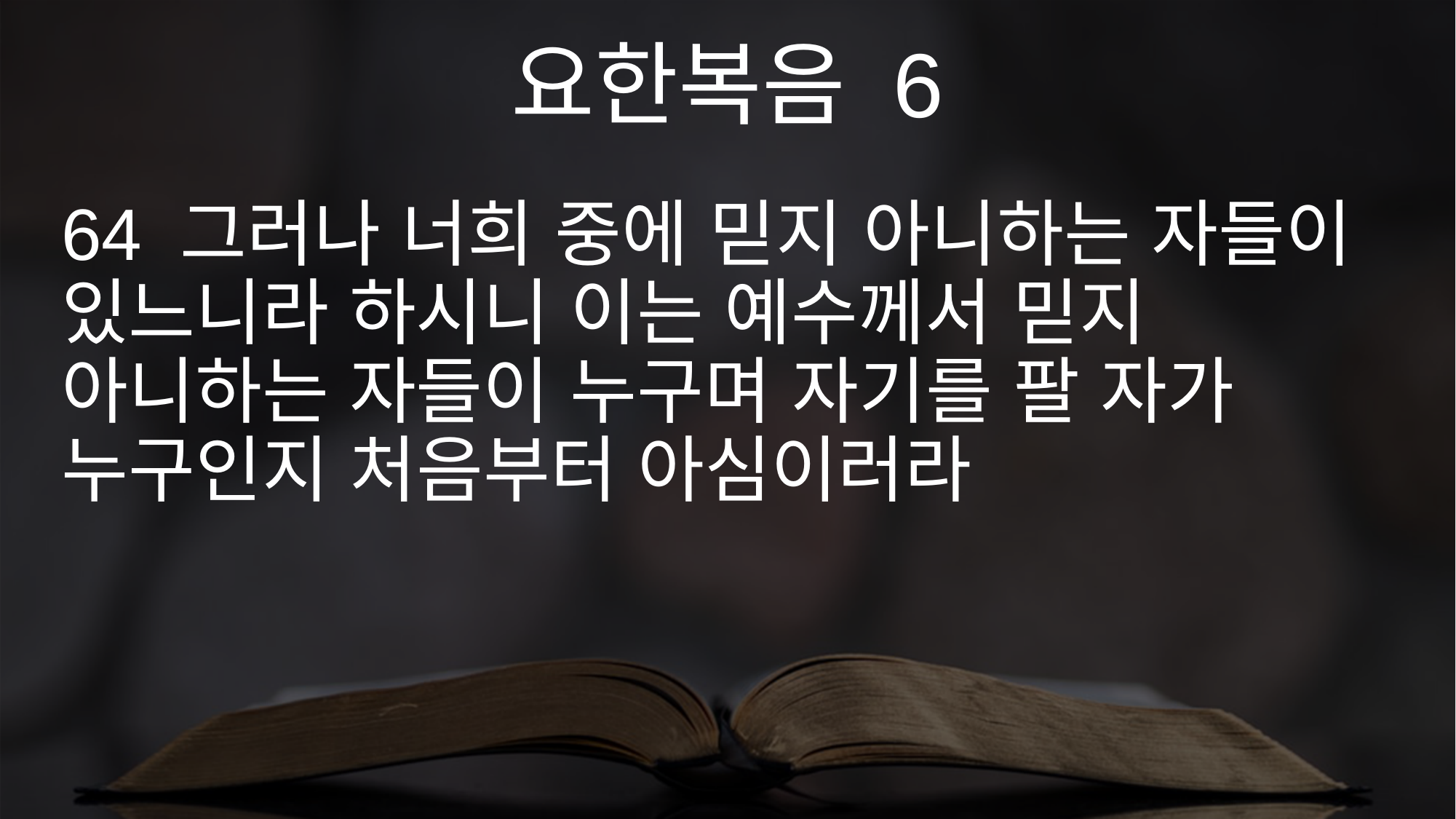

요한복음 6
64 그러나 너희 중에 믿지 아니하는 자들이 있느니라 하시니 이는 예수께서 믿지 아니하는 자들이 누구며 자기를 팔 자가 누구인지 처음부터 아심이러라